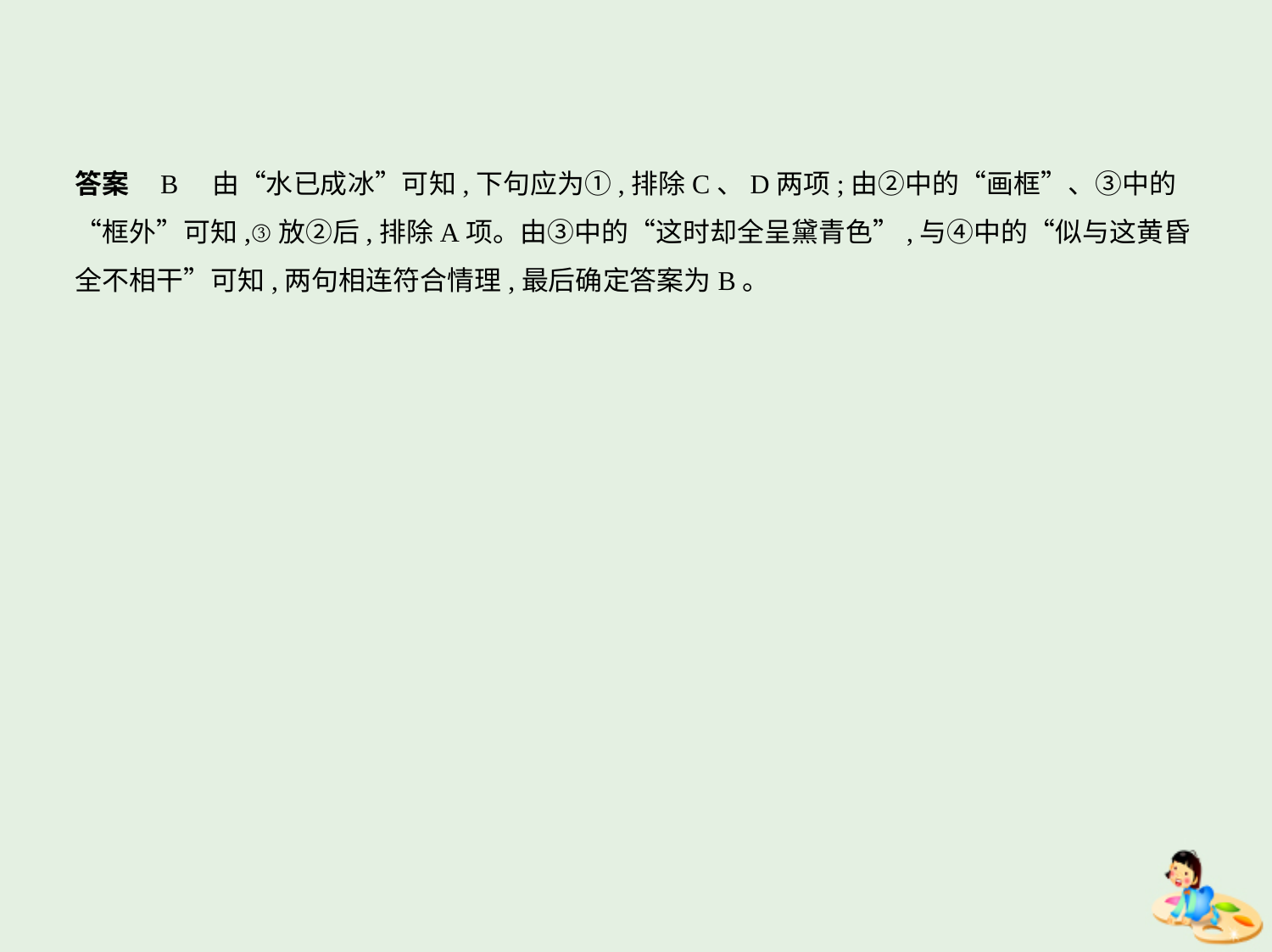

答案    B　由“水已成冰”可知,下句应为①,排除C、D两项;由②中的“画框”、③中的
“框外”可知,③放②后,排除A项。由③中的“这时却全呈黛青色”,与④中的“似与这黄昏
全不相干”可知,两句相连符合情理,最后确定答案为B。